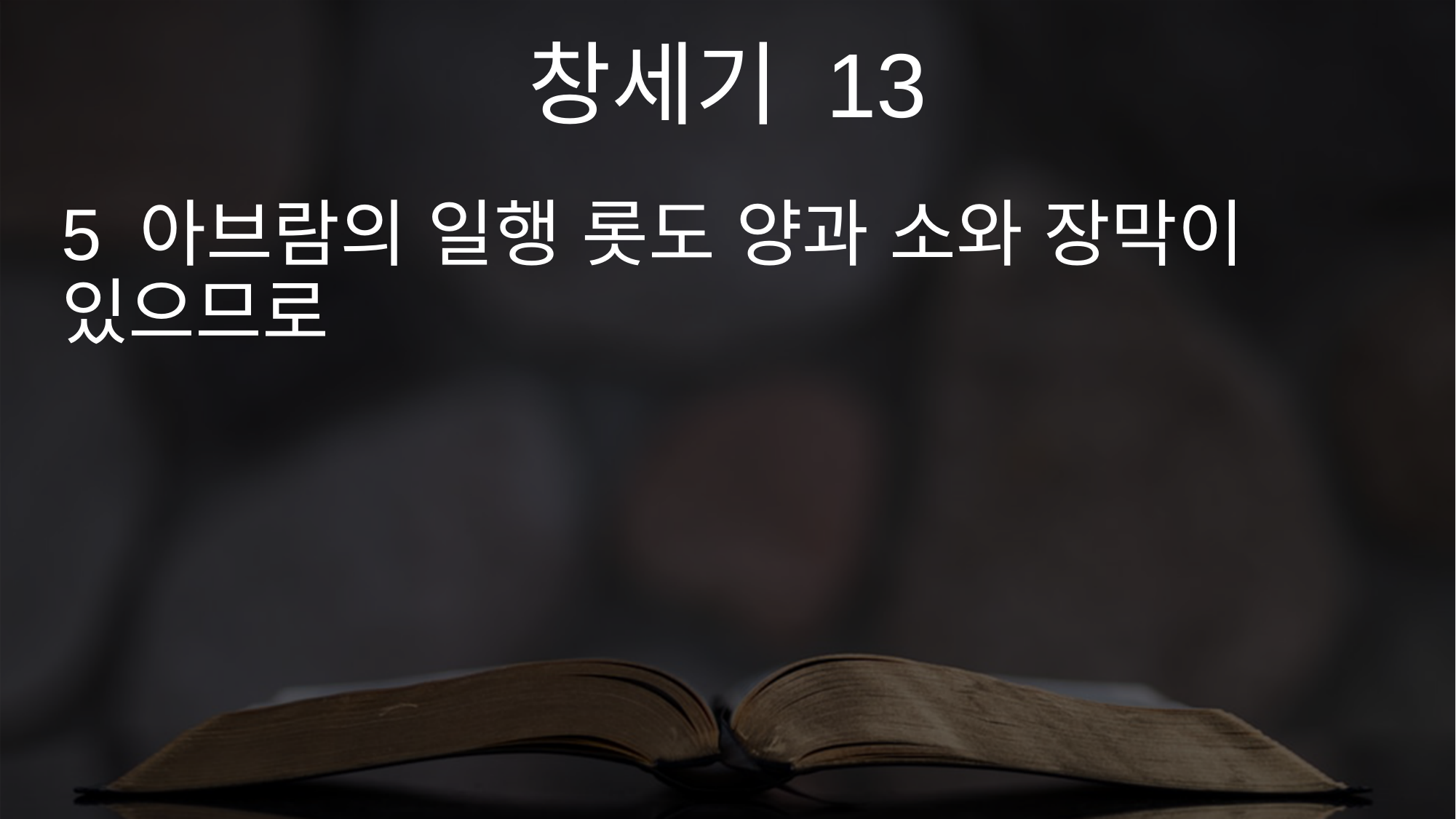

창세기 13
5 아브람의 일행 롯도 양과 소와 장막이 있으므로